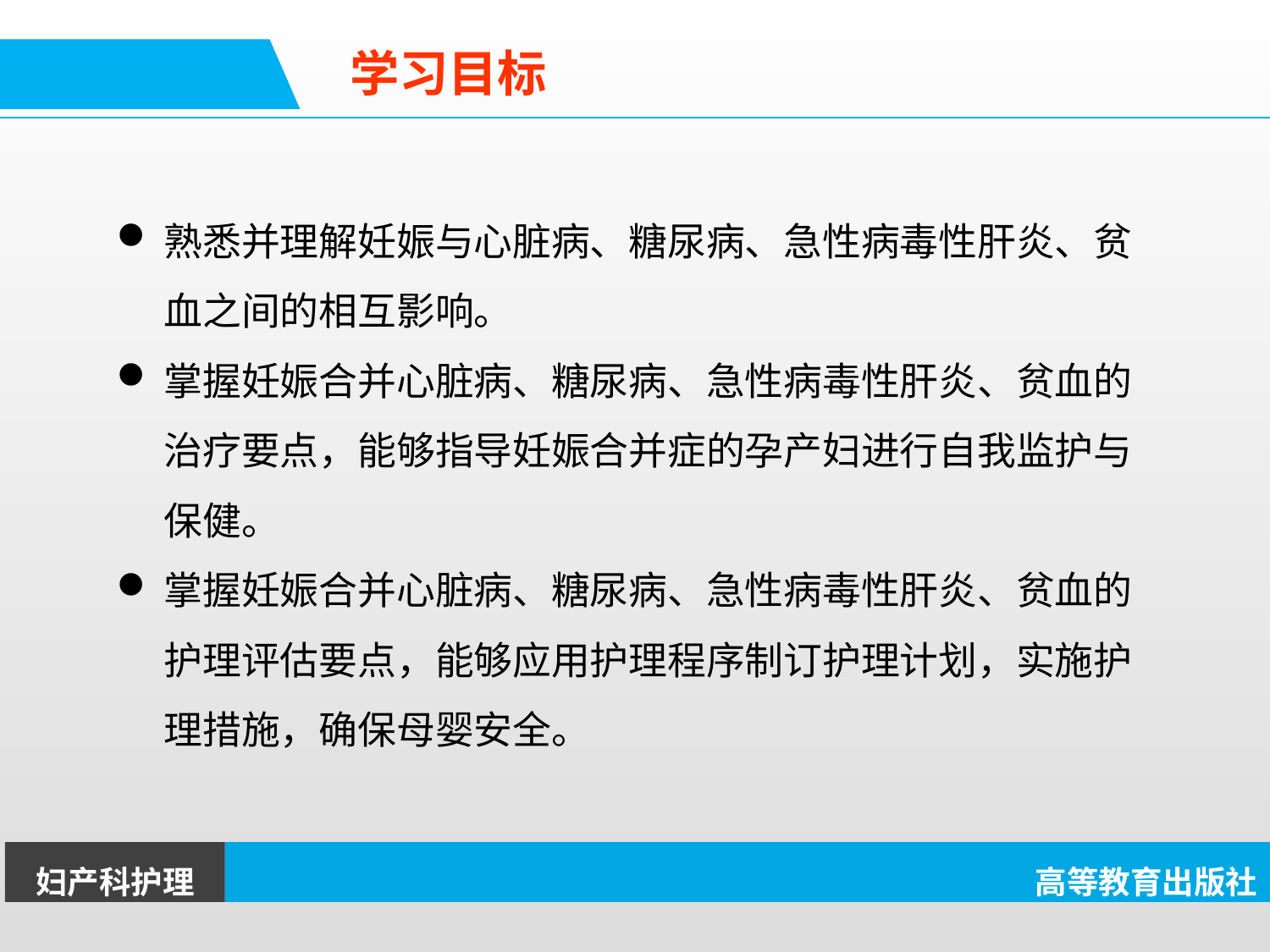

学习目标

熟悉并理解妊娠与心脏病、糖尿病、急性病毒性肝炎、贫血之间的相互影响。
掌握妊娠合并心脏病、糖尿病、急性病毒性肝炎、贫血的治疗要点，能够指导妊娠合并症的孕产妇进行自我监护与保健。
掌握妊娠合并心脏病、糖尿病、急性病毒性肝炎、贫血的护理评估要点，能够应用护理程序制订护理计划，实施护理措施，确保母婴安全。
妇产科护理
高等教育出版社